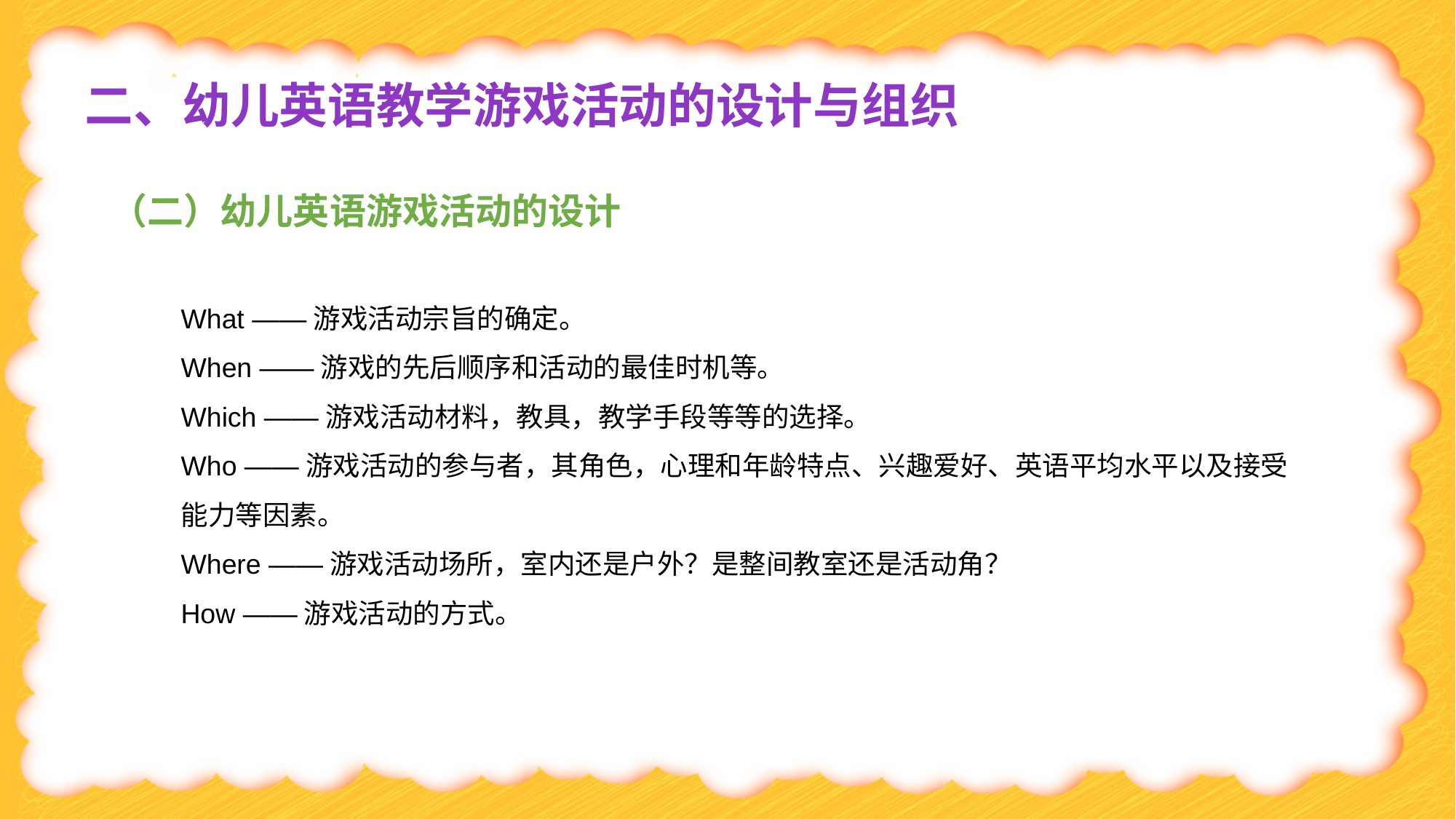

二、幼儿英语教学游戏活动的设计与组织
（二）幼儿英语游戏活动的设计

What ——游戏活动宗旨的确定。
When ——游戏的先后顺序和活动的最佳时机等。
Which ——游戏活动材料，教具，教学手段等等的选择。
Who ——游戏活动的参与者，其角色，心理和年龄特点、兴趣爱好、英语平均水平以及接受能力等因素。
Where ——游戏活动场所，室内还是户外？是整间教室还是活动角？
How ——游戏活动的方式。